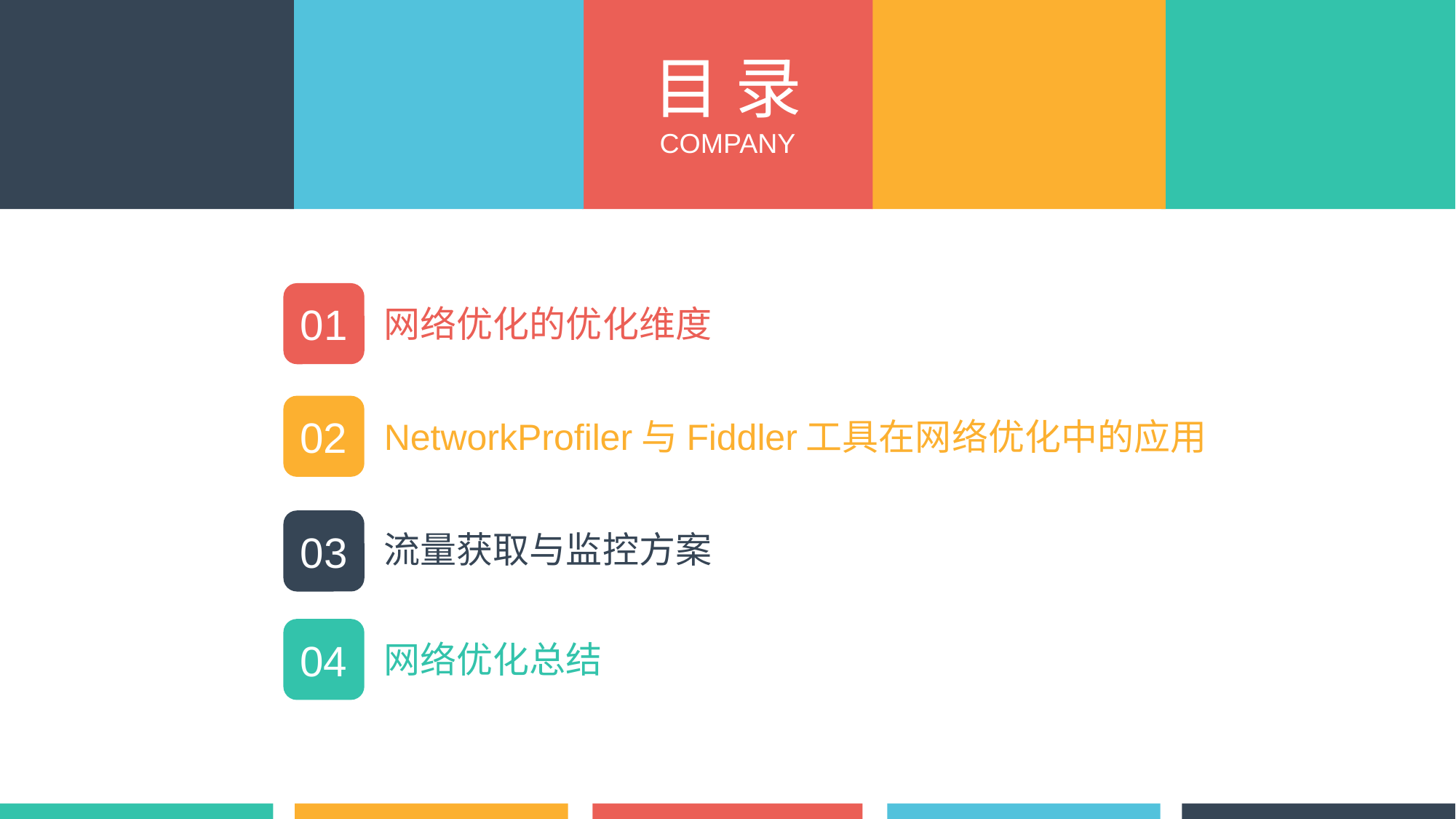

目 录
COMPANY
01
网络优化的优化维度
02
NetworkProfiler与Fiddler工具在网络优化中的应用
03
流量获取与监控方案
04
网络优化总结